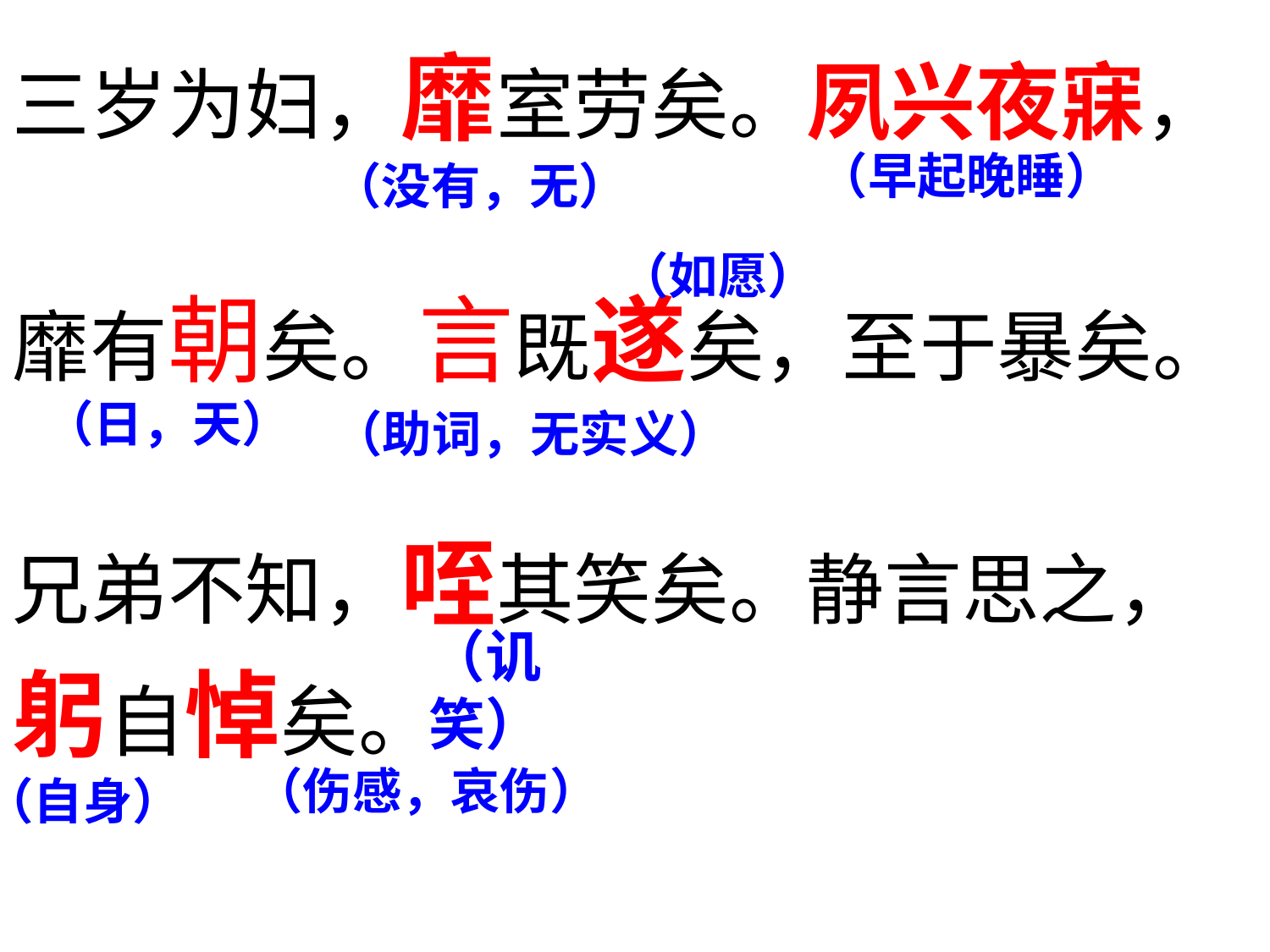

三岁为妇，靡室劳矣。夙兴夜寐，

靡有朝矣。言既遂矣，至于暴矣。

兄弟不知，咥其笑矣。静言思之，
躬自悼矣。

（早起晚睡）
（没有，无）
（如愿）
（日，天）
（助词，无实义）
（讥笑）
（伤感，哀伤）
（自身）